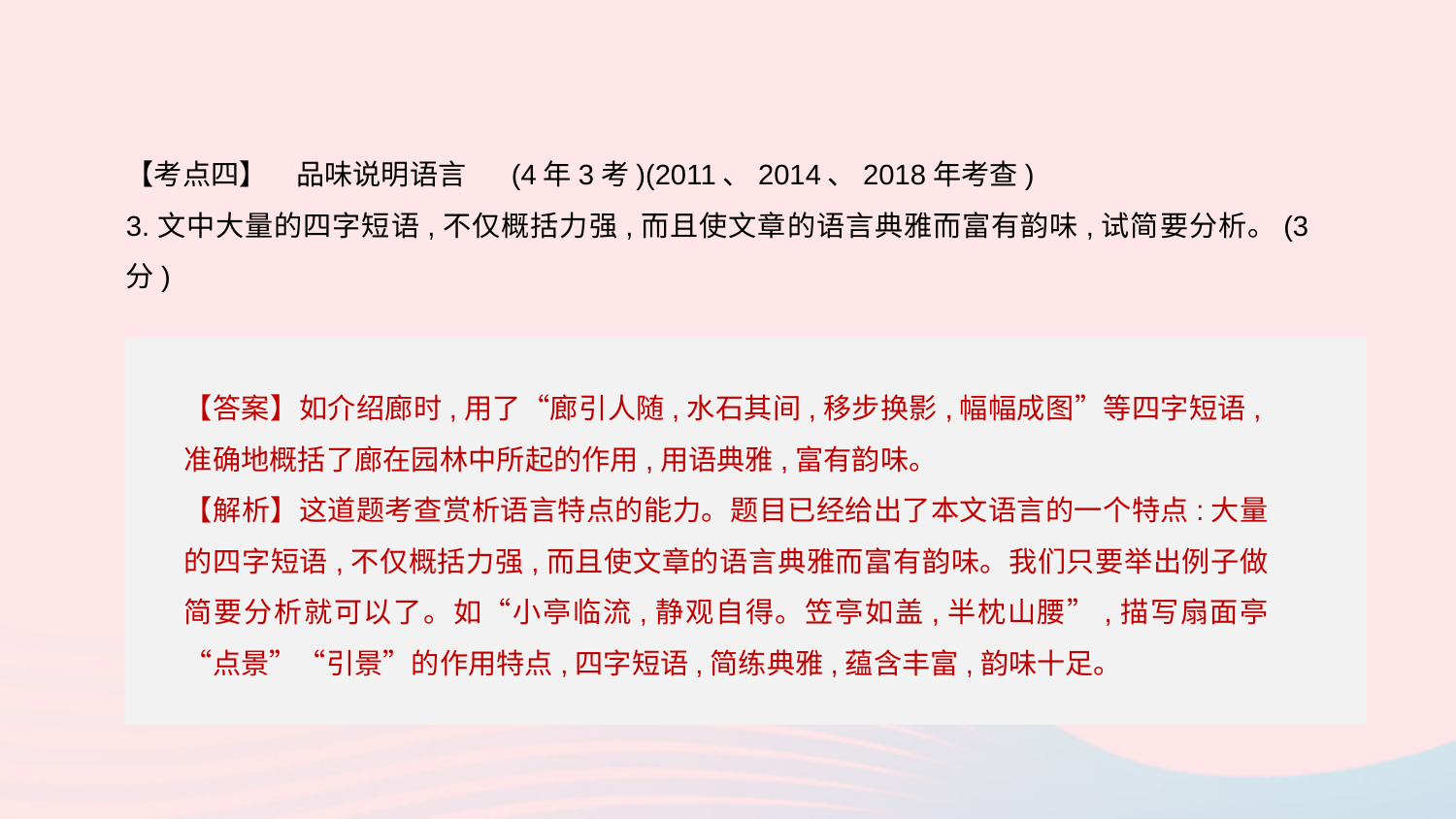

【考点四】　品味说明语言      (4年3考)(2011、2014、2018年考查)
3.文中大量的四字短语,不仅概括力强,而且使文章的语言典雅而富有韵味,试简要分析。(3分)

【答案】如介绍廊时,用了“廊引人随,水石其间,移步换影,幅幅成图”等四字短语,准确地概括了廊在园林中所起的作用,用语典雅,富有韵味。
【解析】这道题考查赏析语言特点的能力。题目已经给出了本文语言的一个特点:大量的四字短语,不仅概括力强,而且使文章的语言典雅而富有韵味。我们只要举出例子做简要分析就可以了。如“小亭临流,静观自得。笠亭如盖,半枕山腰”,描写扇面亭“点景”“引景”的作用特点,四字短语,简练典雅,蕴含丰富,韵味十足。